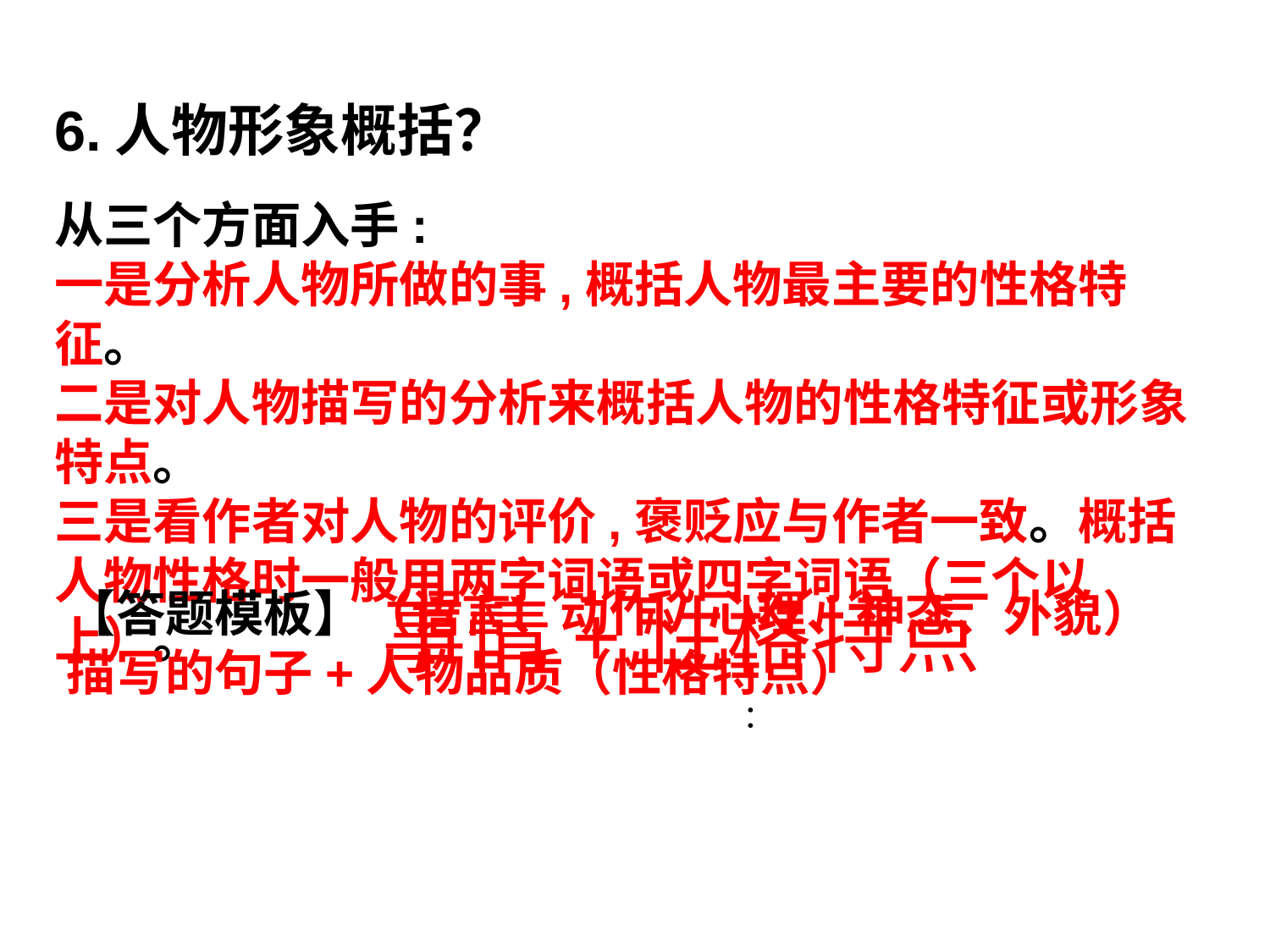

6.人物形象概括？
从三个方面入手:
一是分析人物所做的事,概括人物最主要的性格特征。
二是对人物描写的分析来概括人物的性格特征或形象特点。
三是看作者对人物的评价,褒贬应与作者一致。概括人物性格时一般用两字词语或四字词语（三个以上）。
事情+性格特点
【答题模板】（语言、动作、心理、神态、外貌）描写的句子+人物品质（性格特点）
：